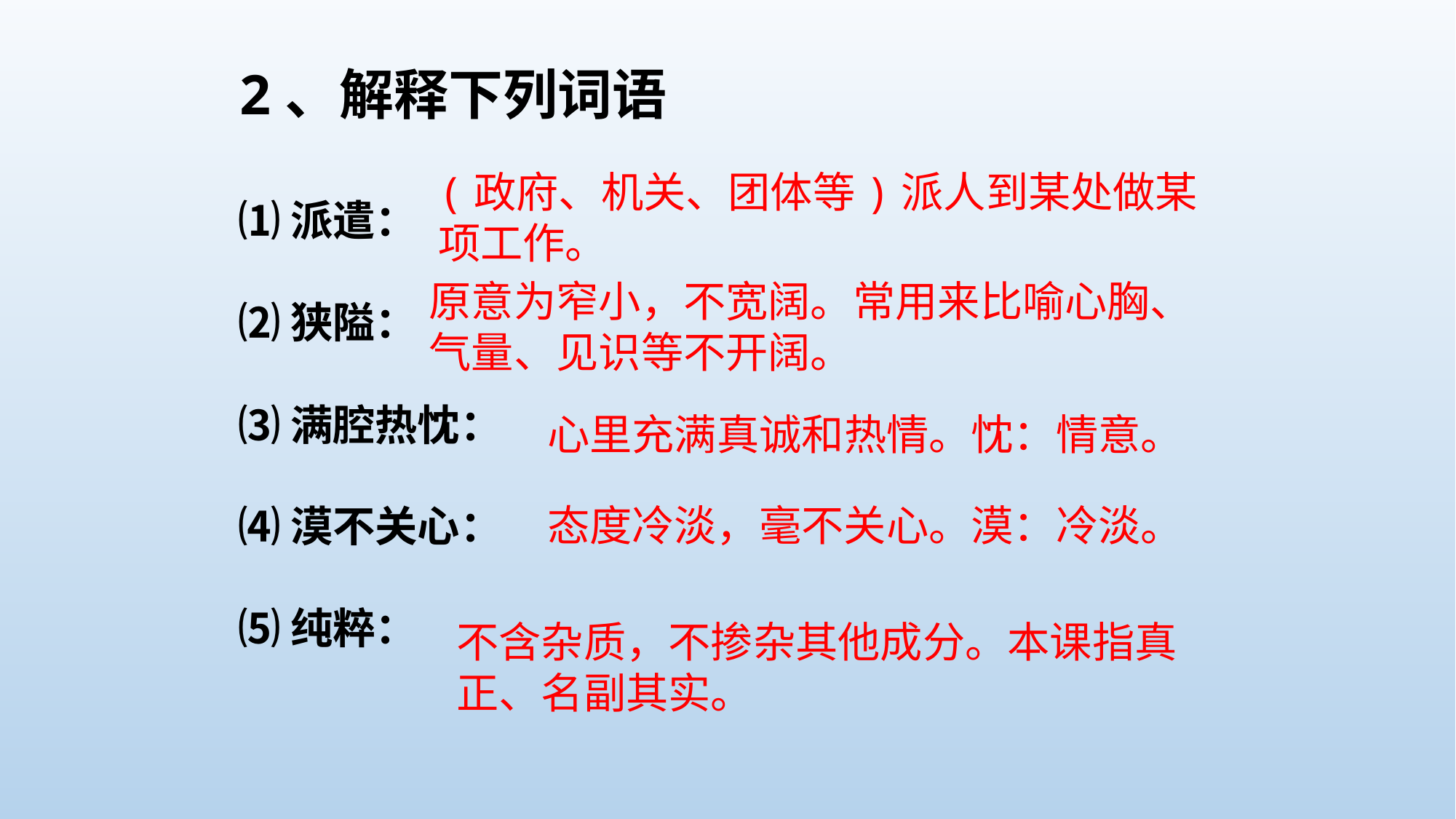

2、解释下列词语
(政府、机关、团体等)派人到某处做某项工作。
⑴派遣：

⑵狭隘：

⑶满腔热忱：

⑷漠不关心：

⑸纯粹：

原意为窄小，不宽阔。常用来比喻心胸、气量、见识等不开阔。
心里充满真诚和热情。忱：情意。
态度冷淡，毫不关心。漠：冷淡。
不含杂质，不掺杂其他成分。本课指真正、名副其实。

6